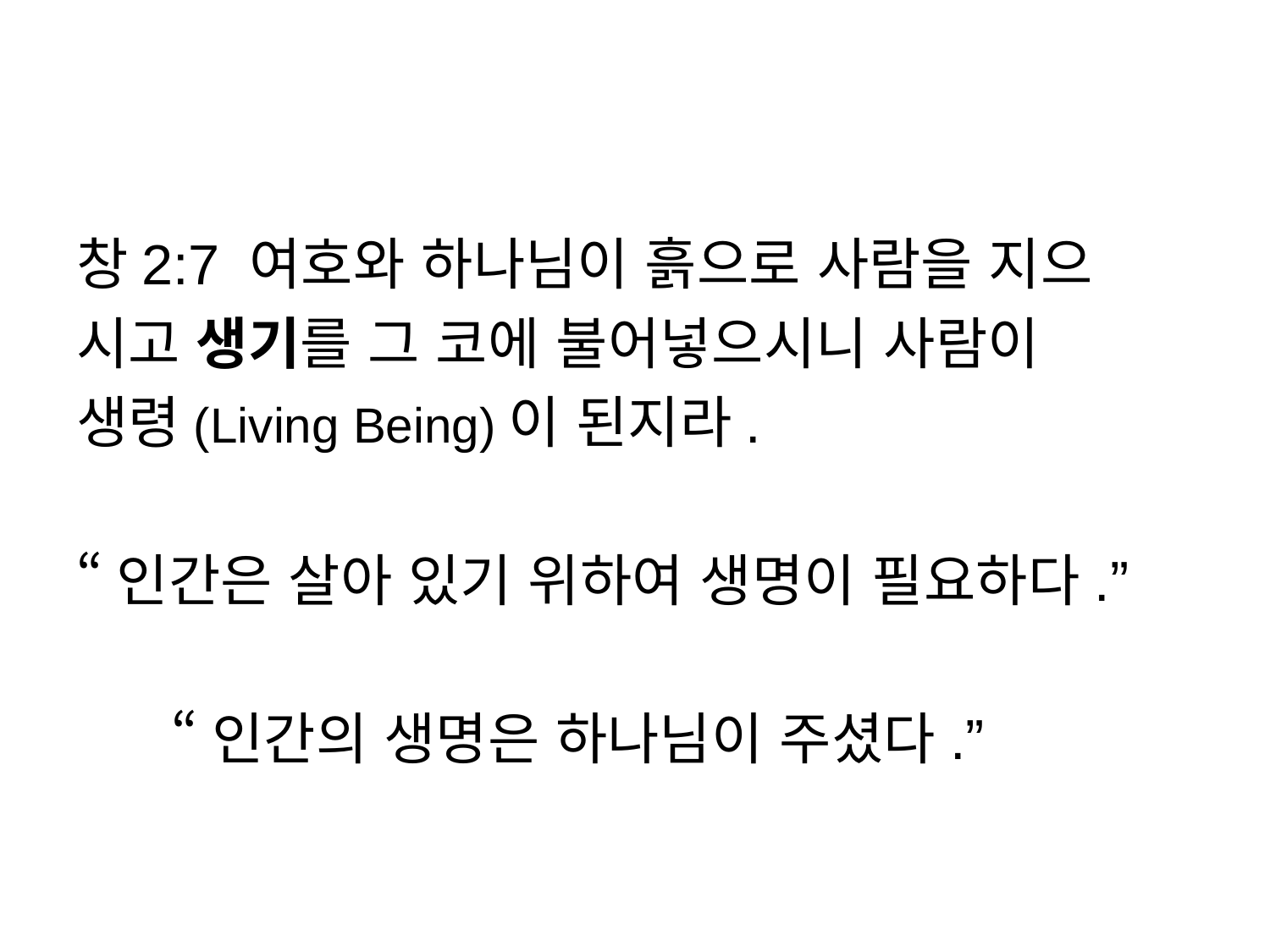

#
창2:7 여호와 하나님이 흙으로 사람을 지으
시고 생기를 그 코에 불어넣으시니 사람이
생령(Living Being)이 된지라.

“인간은 살아 있기 위하여 생명이 필요하다.”

      “인간의 생명은 하나님이 주셨다.”